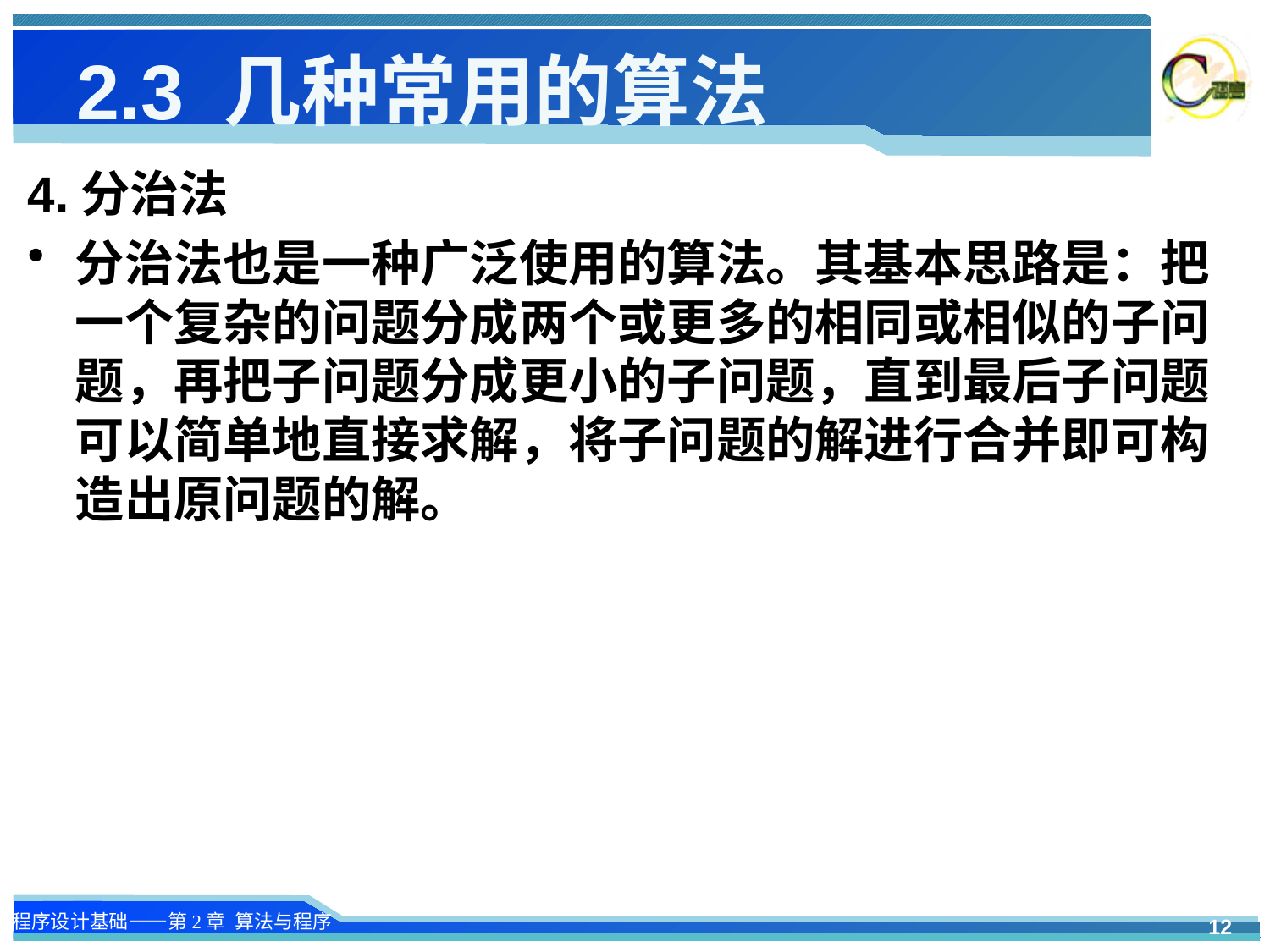

# 2.3 几种常用的算法
4.分治法
分治法也是一种广泛使用的算法。其基本思路是：把一个复杂的问题分成两个或更多的相同或相似的子问题，再把子问题分成更小的子问题，直到最后子问题可以简单地直接求解，将子问题的解进行合并即可构造出原问题的解。
12